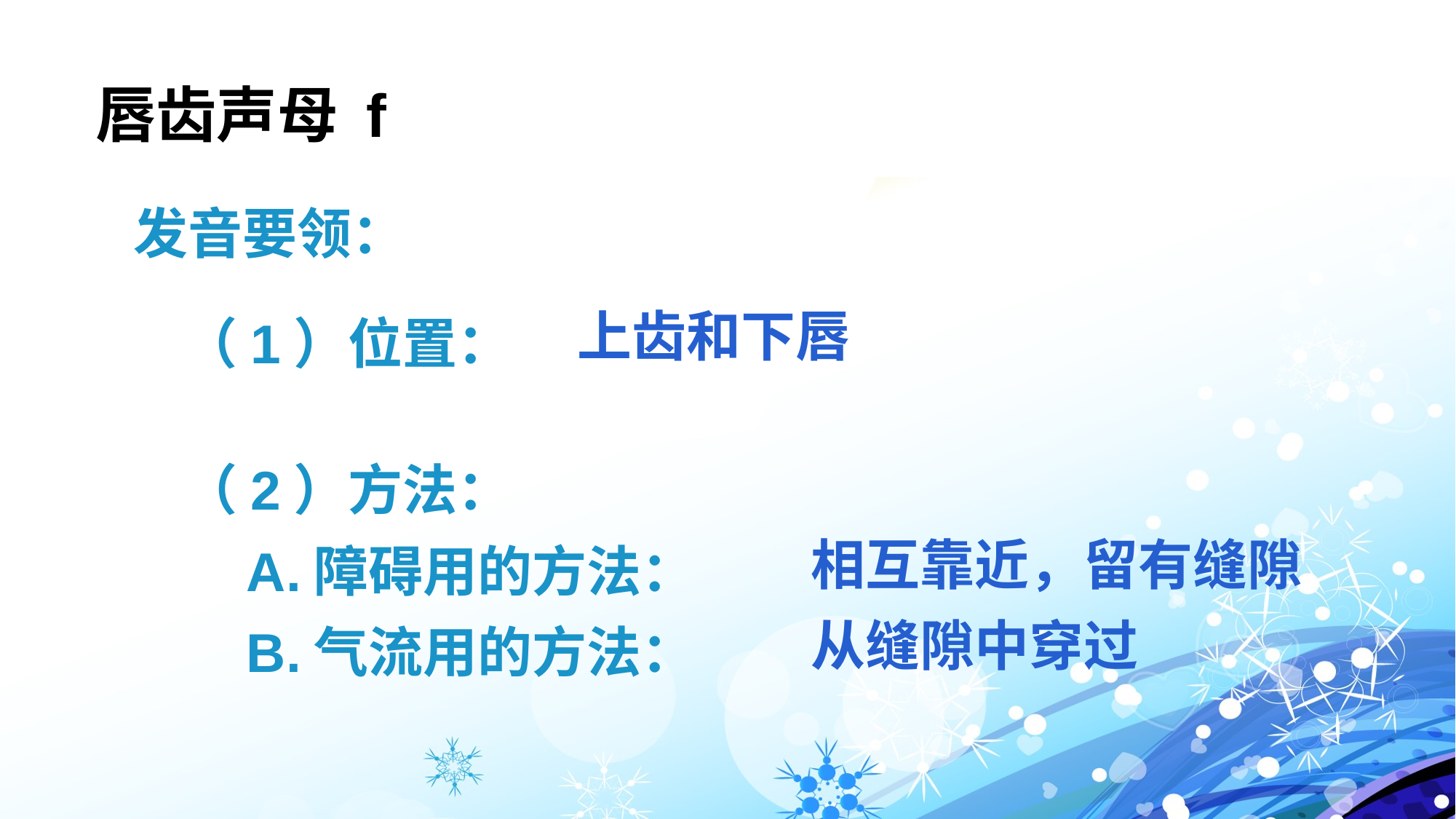

# 唇齿声母 f
  发音要领：

      （1）位置：

      （2）方法：
          A.障碍用的方法：
          B.气流用的方法：
上齿和下唇
相互靠近，留有缝隙
从缝隙中穿过